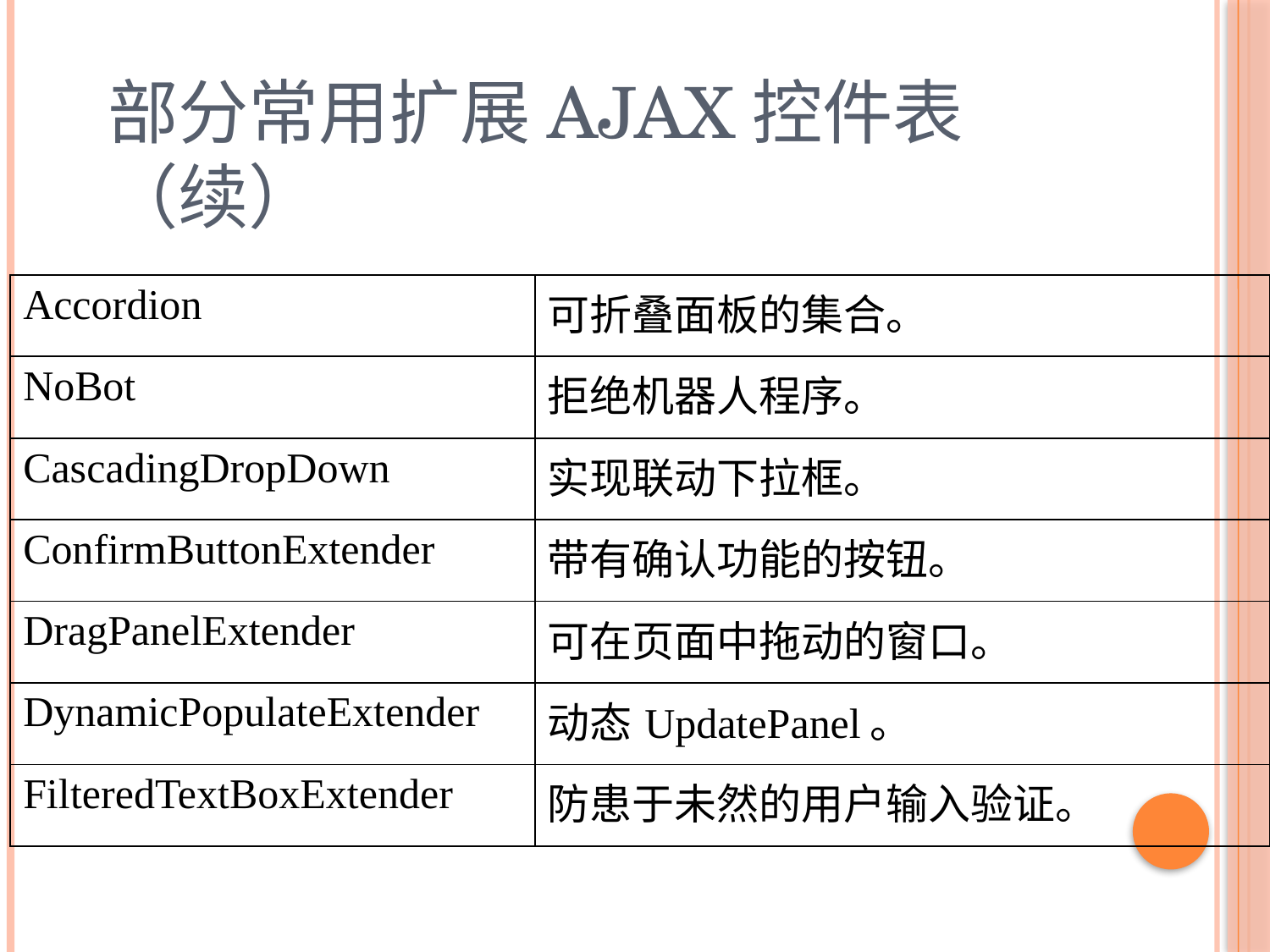

# 部分常用扩展AJAX控件表（续）
| Accordion | 可折叠面板的集合。 |
| --- | --- |
| NoBot | 拒绝机器人程序。 |
| CascadingDropDown | 实现联动下拉框。 |
| ConfirmButtonExtender | 带有确认功能的按钮。 |
| DragPanelExtender | 可在页面中拖动的窗口。 |
| DynamicPopulateExtender | 动态UpdatePanel。 |
| FilteredTextBoxExtender | 防患于未然的用户输入验证。 |
31